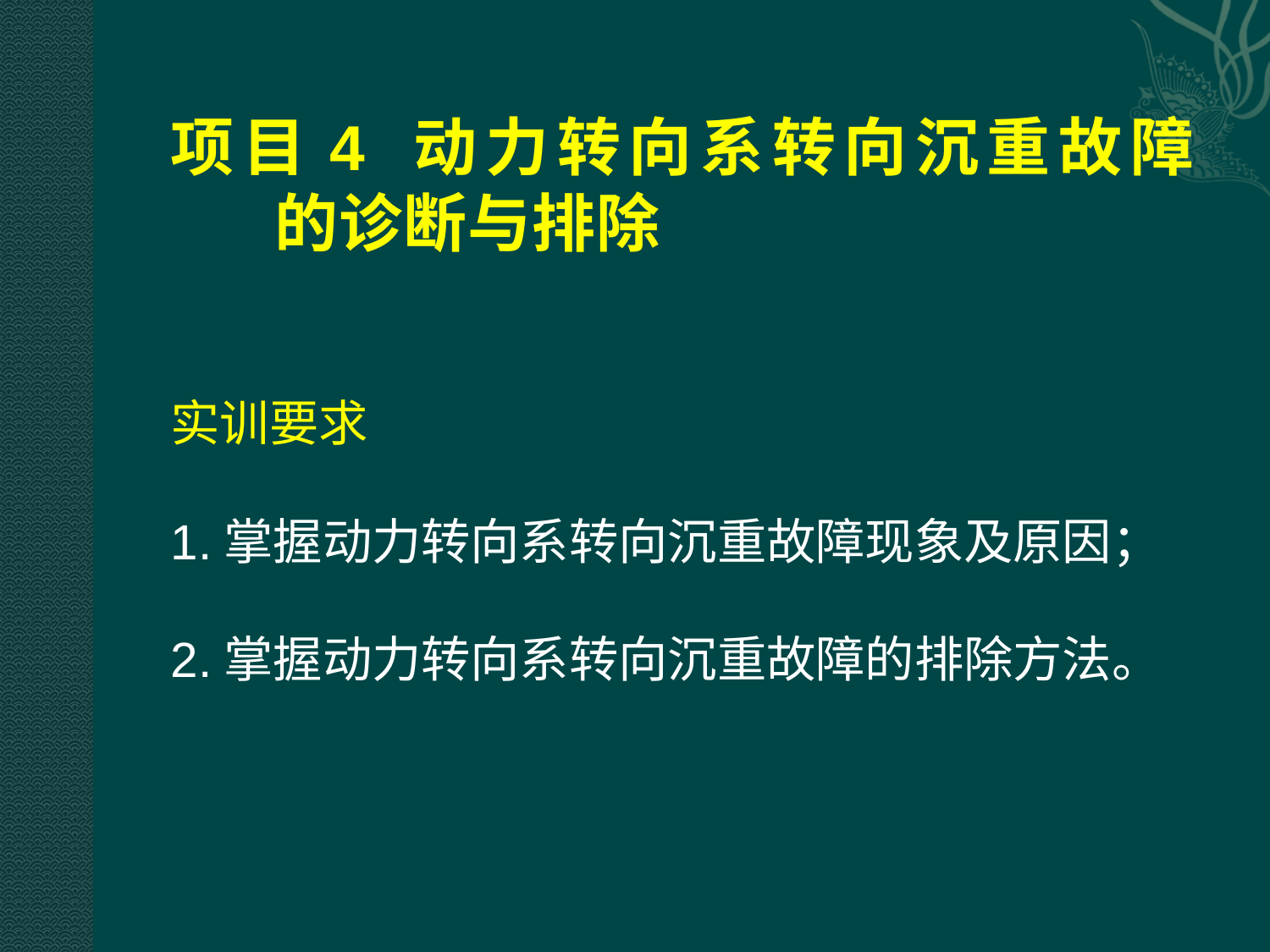

# 项目4 动力转向系转向沉重故障 的诊断与排除
实训要求
1.掌握动力转向系转向沉重故障现象及原因；
2.掌握动力转向系转向沉重故障的排除方法。